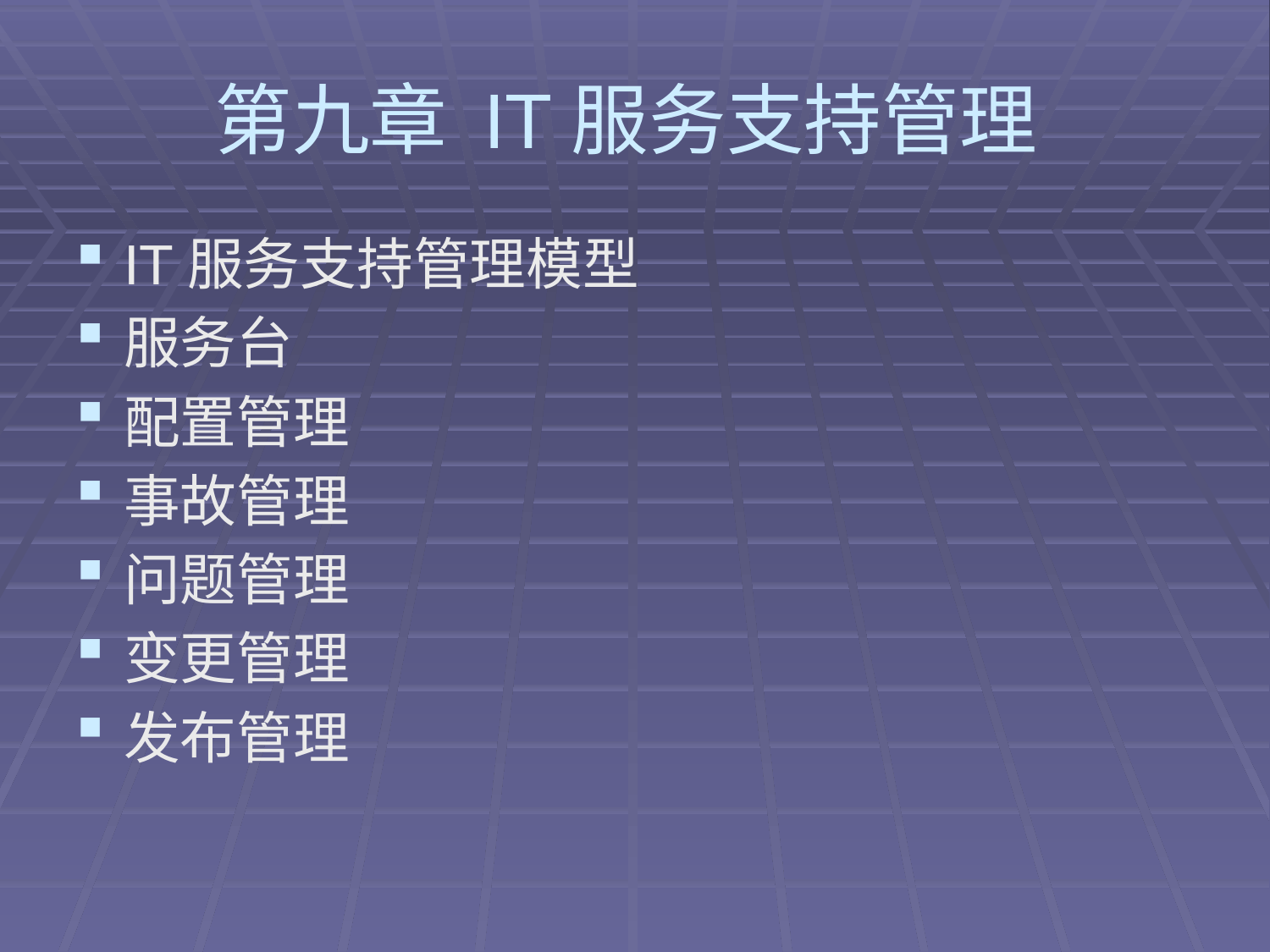

# 第九章 IT服务支持管理
IT服务支持管理模型
服务台
配置管理
事故管理
问题管理
变更管理
发布管理